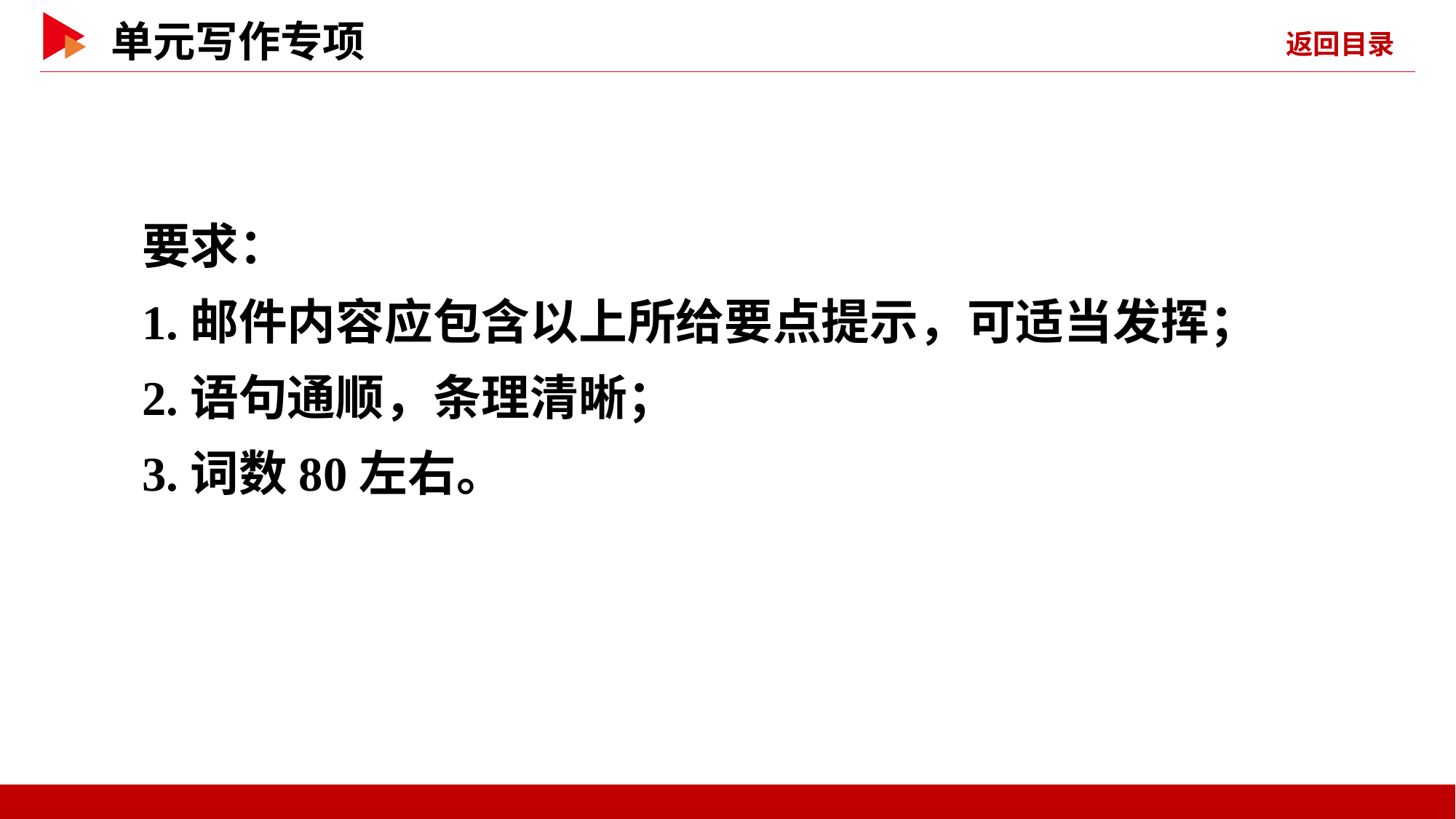

要求：
1.邮件内容应包含以上所给要点提示，可适当发挥；
2.语句通顺，条理清晰；
3.词数80左右。